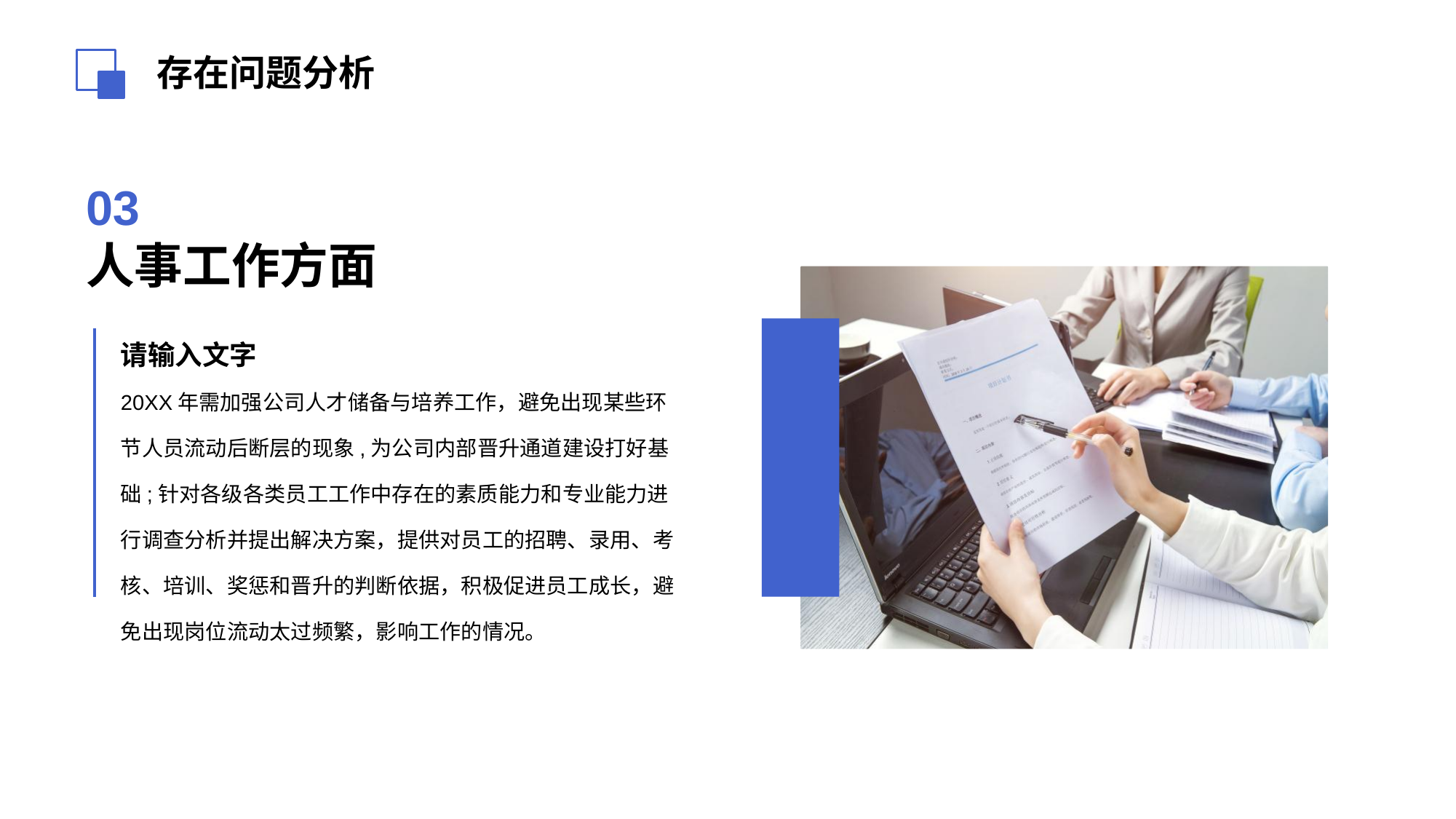

存在问题分析
03
人事工作方面

请输入文字
20XX年需加强公司人才储备与培养工作，避免出现某些环节人员流动后断层的现象,为公司内部晋升通道建设打好基础;针对各级各类员工工作中存在的素质能力和专业能力进行调查分析并提出解决方案，提供对员工的招聘、录用、考核、培训、奖惩和晋升的判断依据，积极促进员工成长，避免出现岗位流动太过频繁，影响工作的情况。